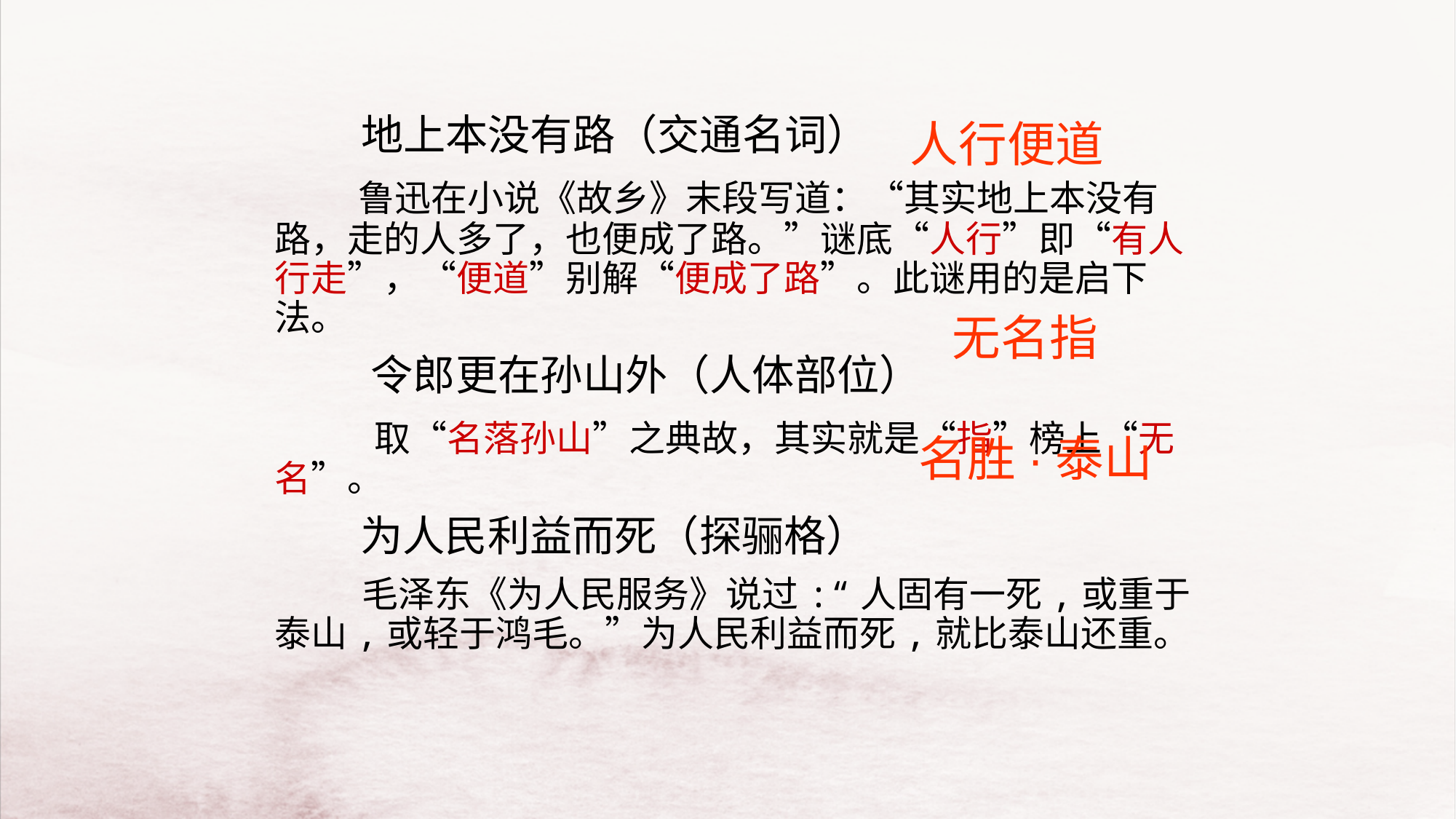

地上本没有路（交通名词）
　　    鲁迅在小说《故乡》末段写道：“其实地上本没有路，走的人多了，也便成了路。”谜底“人行”即“有人行走”，“便道”别解“便成了路”。此谜用的是启下法。
            令郎更在孙山外（人体部位）
　　　取“名落孙山”之典故，其实就是“指”榜上“无名”。
　　   为人民利益而死（探骊格）
             毛泽东《为人民服务》说过:“人固有一死,或重于泰山,或轻于鸿毛。”为人民利益而死,就比泰山还重。
人行便道
  无名指

名胜·泰山